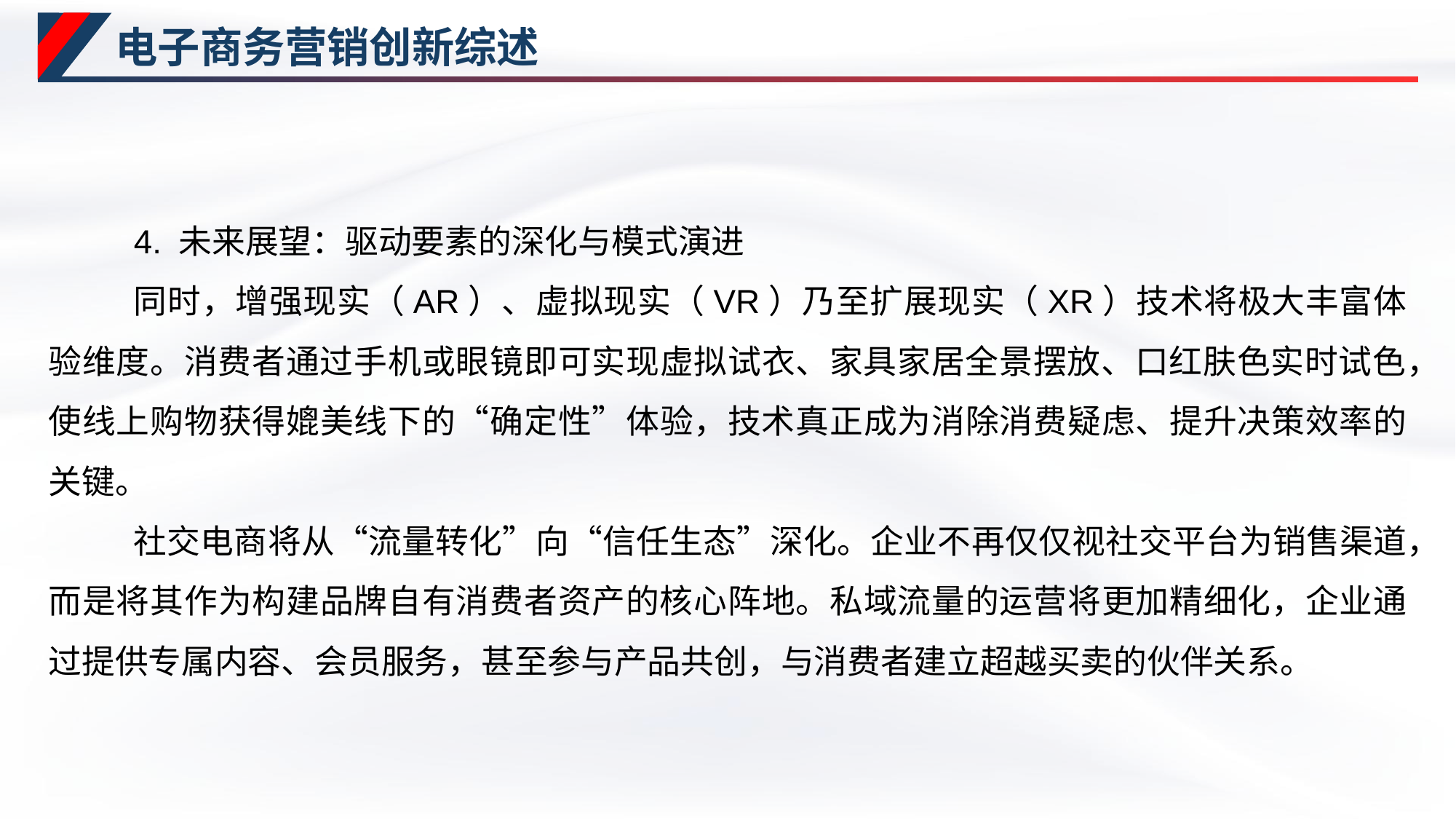

# 电子商务营销创新综述
4. 未来展望：驱动要素的深化与模式演进
同时，增强现实（AR）、虚拟现实（VR）乃至扩展现实（XR）技术将极大丰富体验维度。消费者通过手机或眼镜即可实现虚拟试衣、家具家居全景摆放、口红肤色实时试色，使线上购物获得媲美线下的“确定性”体验，技术真正成为消除消费疑虑、提升决策效率的关键。
社交电商将从“流量转化”向“信任生态”深化。企业不再仅仅视社交平台为销售渠道，而是将其作为构建品牌自有消费者资产的核心阵地。私域流量的运营将更加精细化，企业通过提供专属内容、会员服务，甚至参与产品共创，与消费者建立超越买卖的伙伴关系。